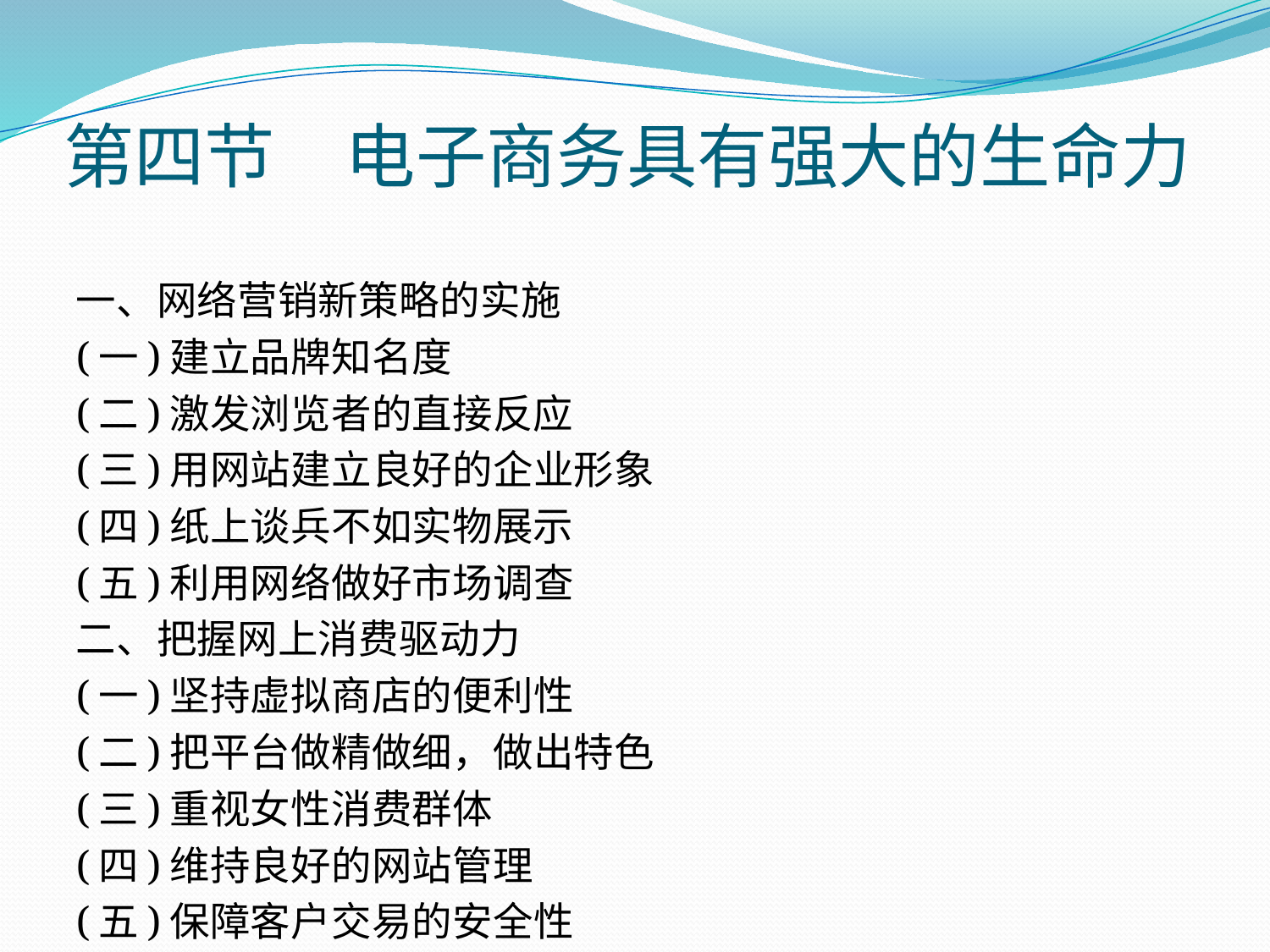

# 第四节　电子商务具有强大的生命力
一、网络营销新策略的实施
(一)建立品牌知名度
(二)激发浏览者的直接反应
(三)用网站建立良好的企业形象
(四)纸上谈兵不如实物展示
(五)利用网络做好市场调查
二、把握网上消费驱动力
(一)坚持虚拟商店的便利性
(二)把平台做精做细，做出特色
(三)重视女性消费群体
(四)维持良好的网站管理
(五)保障客户交易的安全性